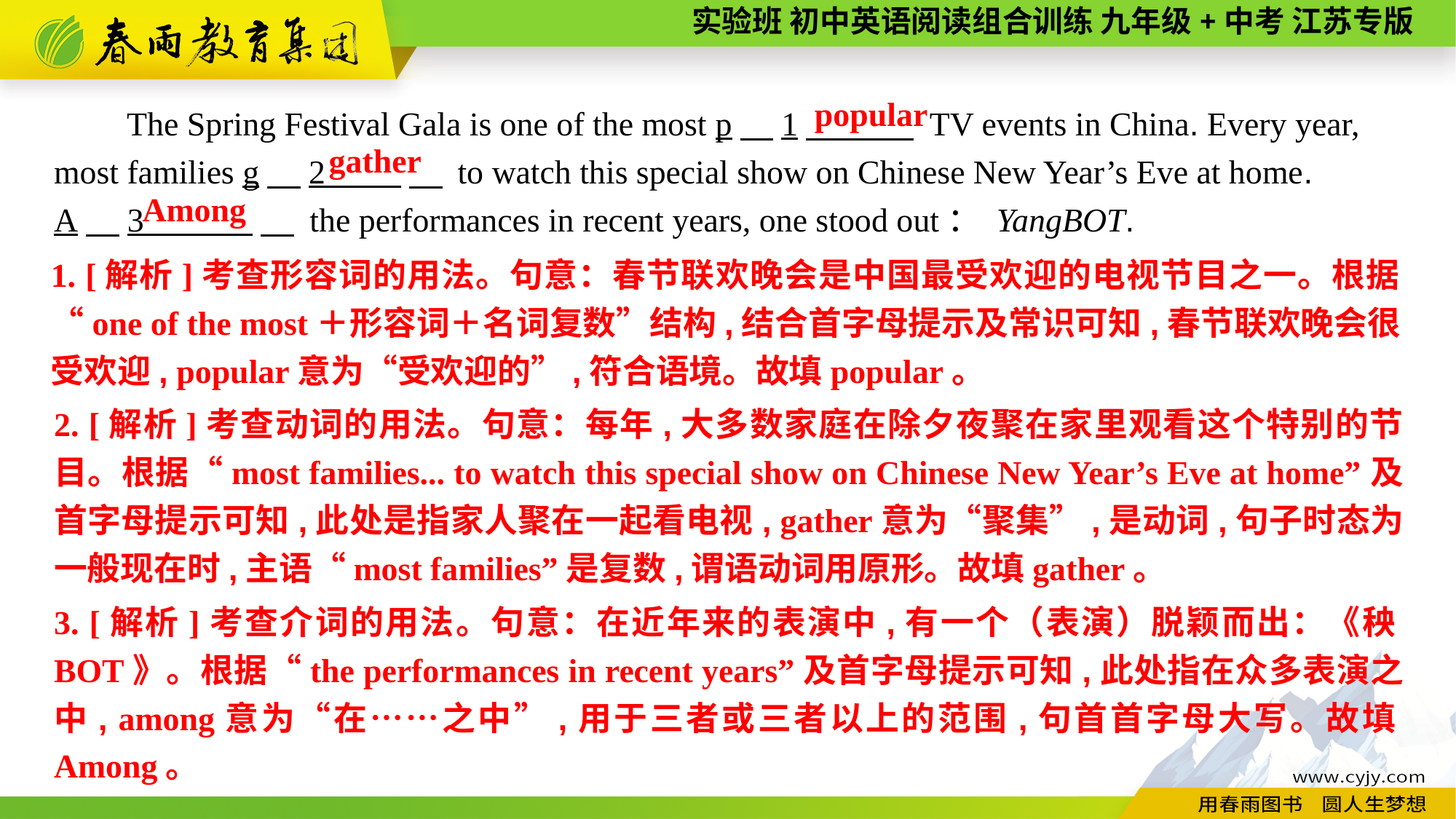

popular
The Spring Festival Gala is one of the most p　1　           TV events in China. Every year, most families g　2         　 to watch this special show on Chinese New Year’s Eve at home.
A　3             　 the performances in recent years, one stood out： YangBOT.
gather
Among
1. [解析]考查形容词的用法。句意：春节联欢晚会是中国最受欢迎的电视节目之一。根据“one of the most＋形容词＋名词复数”结构,结合首字母提示及常识可知,春节联欢晚会很受欢迎, popular意为“受欢迎的”,符合语境。故填popular。
2. [解析]考查动词的用法。句意：每年,大多数家庭在除夕夜聚在家里观看这个特别的节目。根据“most families... to watch this special show on Chinese New Year’s Eve at home”及首字母提示可知,此处是指家人聚在一起看电视, gather意为“聚集”,是动词,句子时态为一般现在时,主语“most families”是复数,谓语动词用原形。故填gather。
3. [解析]考查介词的用法。句意：在近年来的表演中,有一个（表演）脱颖而出：《秧BOT》。根据“the performances in recent years”及首字母提示可知,此处指在众多表演之中, among意为“在……之中”,用于三者或三者以上的范围,句首首字母大写。故填Among。